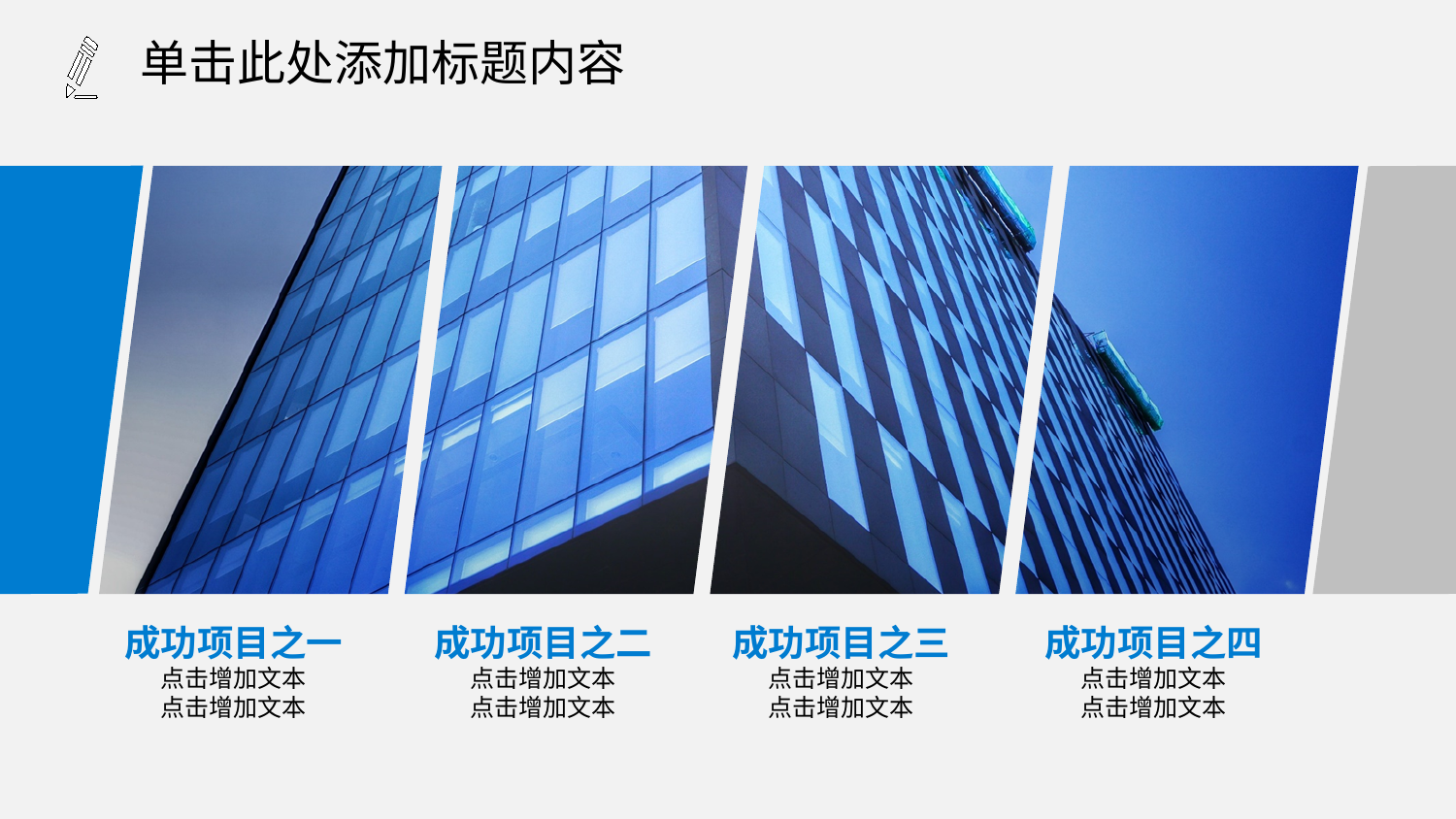

单击此处添加标题内容

成功项目之二
点击增加文本
点击增加文本
成功项目之三
点击增加文本
点击增加文本
成功项目之四
点击增加文本
点击增加文本
成功项目之一
点击增加文本
点击增加文本